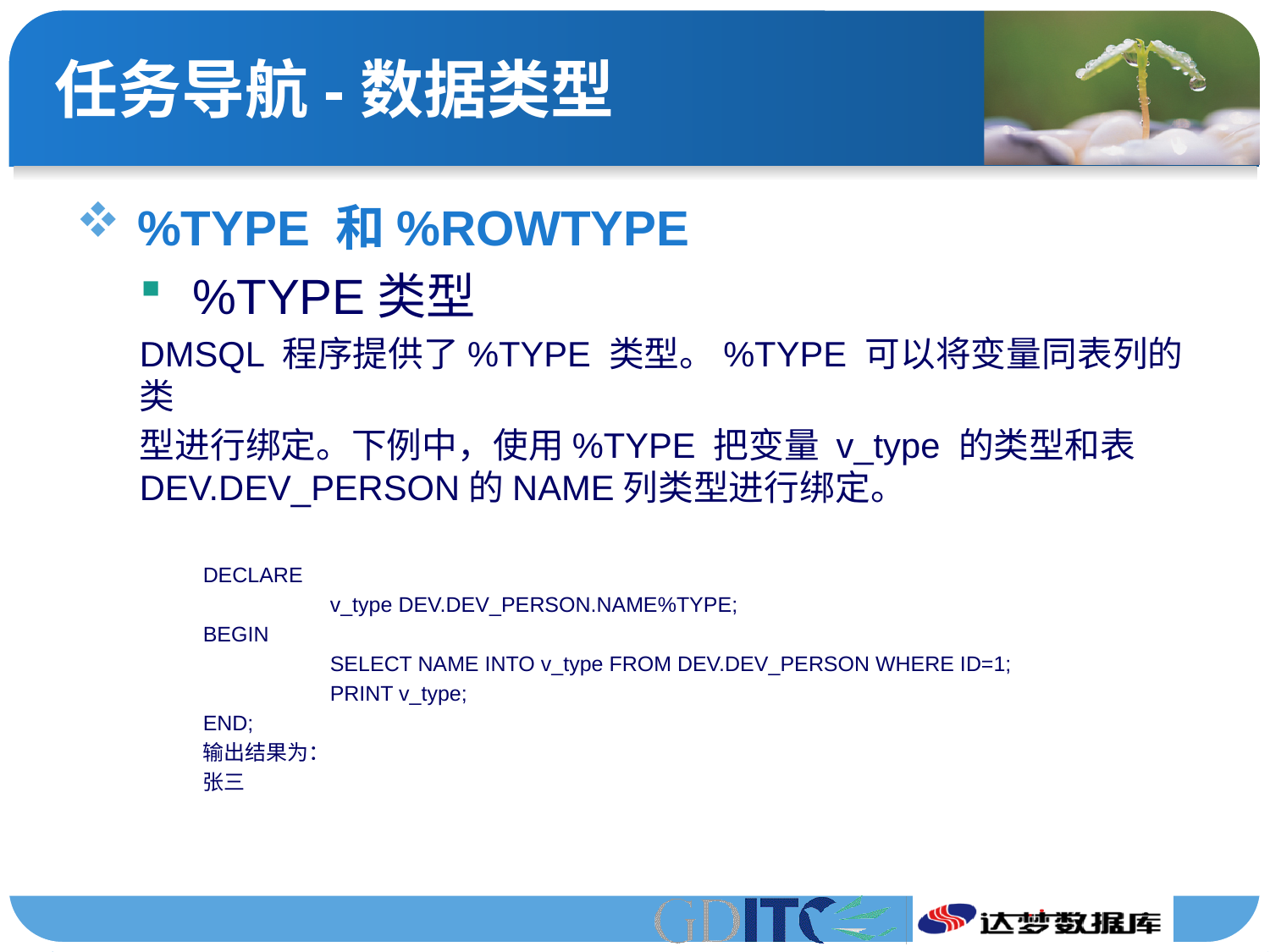

# 任务导航-数据类型
 %TYPE 和%ROWTYPE
 %TYPE类型
DMSQL 程序提供了%TYPE 类型。%TYPE 可以将变量同表列的类
型进行绑定。下例中，使用%TYPE 把变量 v_type 的类型和表 DEV.DEV_PERSON的NAME列类型进行绑定。

DECLARE
	v_type DEV.DEV_PERSON.NAME%TYPE;
BEGIN
	SELECT NAME INTO v_type FROM DEV.DEV_PERSON WHERE ID=1;
	PRINT v_type;
END;
输出结果为：
张三